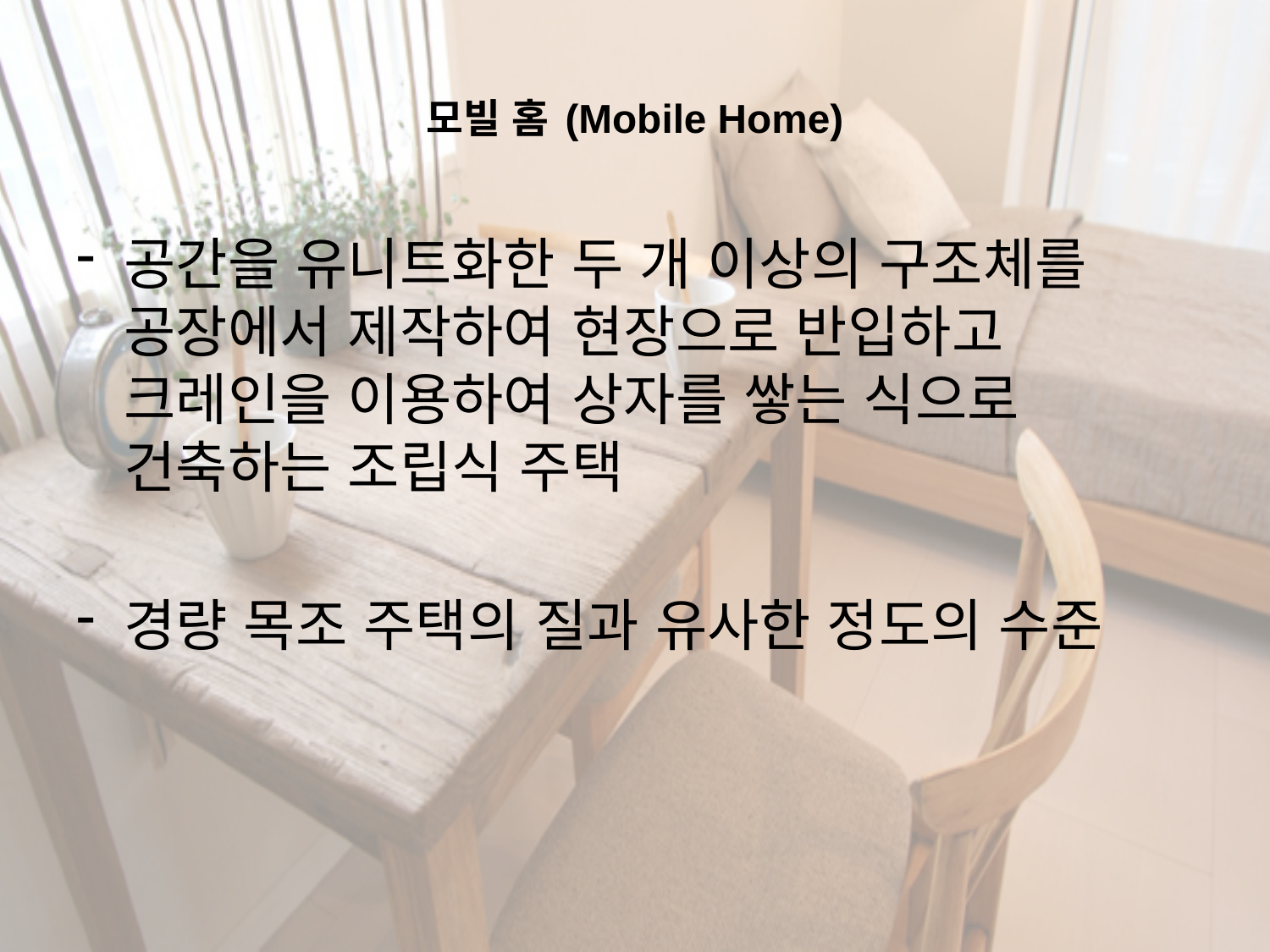

# 모빌 홈 (Mobile Home)
공간을 유니트화한 두 개 이상의 구조체를 공장에서 제작하여 현장으로 반입하고 크레인을 이용하여 상자를 쌓는 식으로 건축하는 조립식 주택

경량 목조 주택의 질과 유사한 정도의 수준